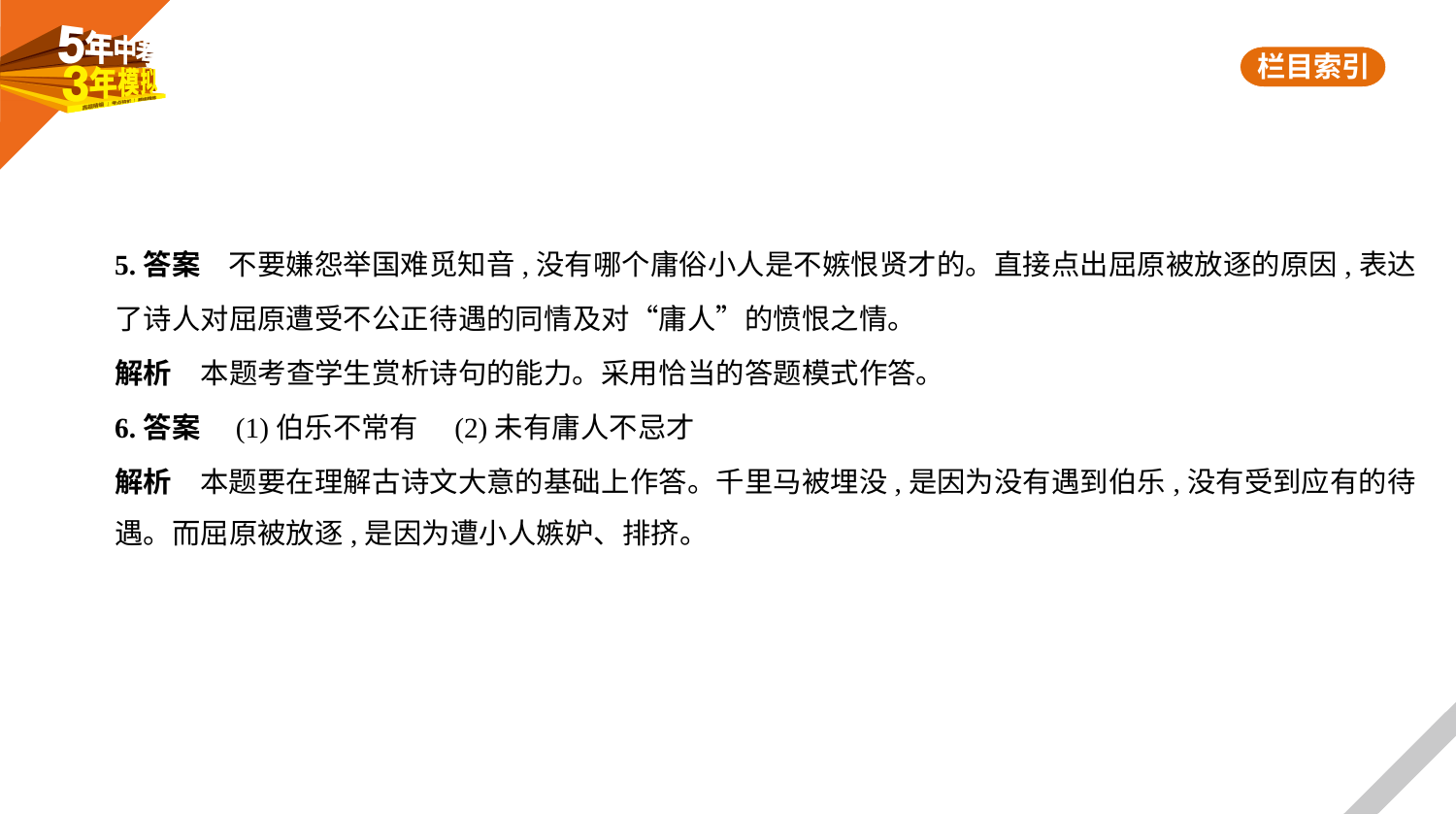

5.答案　不要嫌怨举国难觅知音,没有哪个庸俗小人是不嫉恨贤才的。直接点出屈原被放逐的原因,表达
了诗人对屈原遭受不公正待遇的同情及对“庸人”的愤恨之情。
解析　本题考查学生赏析诗句的能力。采用恰当的答题模式作答。
6.答案　(1)伯乐不常有　(2)未有庸人不忌才
解析　本题要在理解古诗文大意的基础上作答。千里马被埋没,是因为没有遇到伯乐,没有受到应有的待
遇。而屈原被放逐,是因为遭小人嫉妒、排挤。